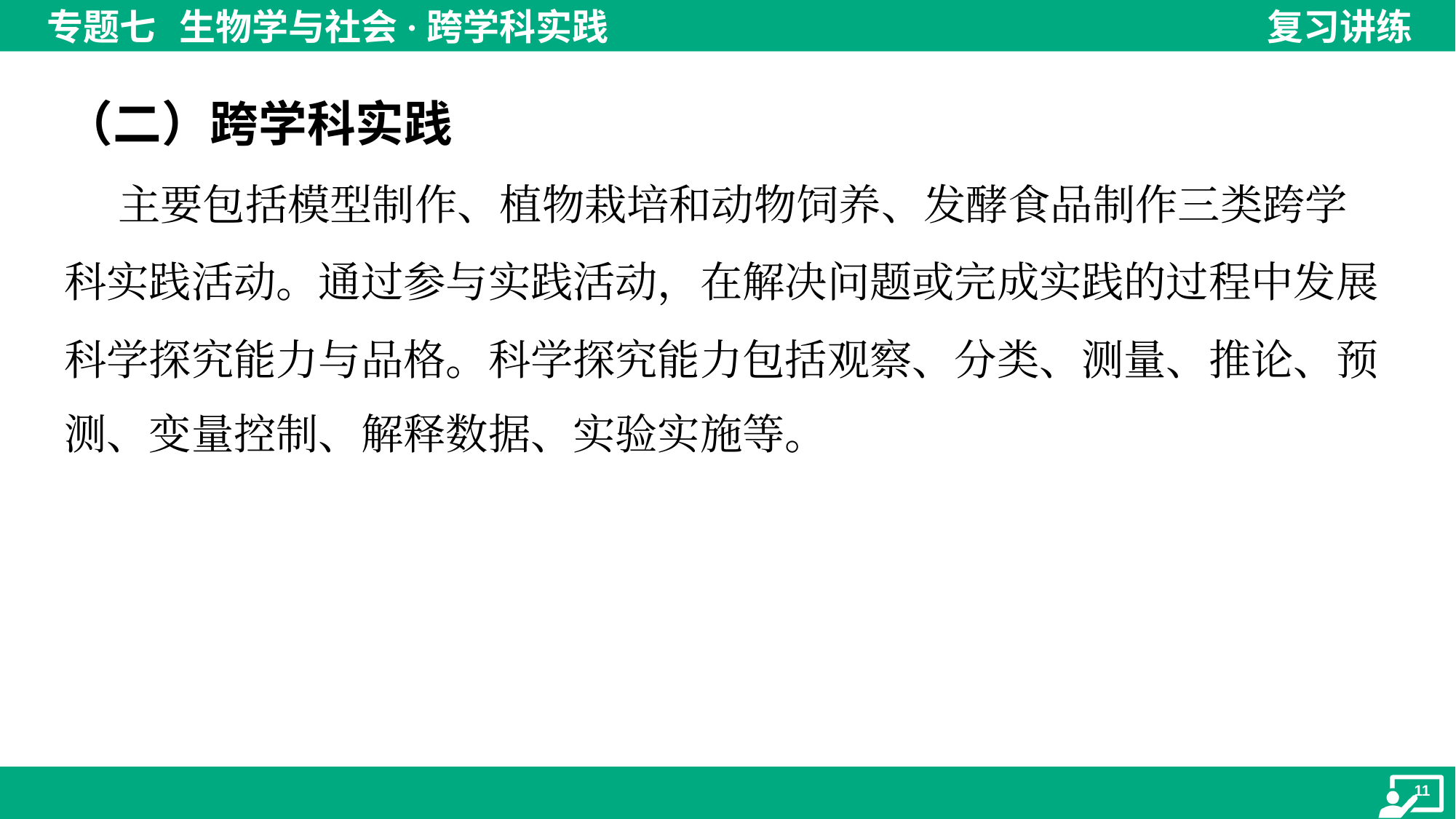

（二）跨学科实践
    主要包括模型制作、植物栽培和动物饲养、发酵食品制作三类跨学
科实践活动。通过参与实践活动，在解决问题或完成实践的过程中发展
科学探究能力与品格。科学探究能力包括观察、分类、测量、推论、预
测、变量控制、解释数据、实验实施等。